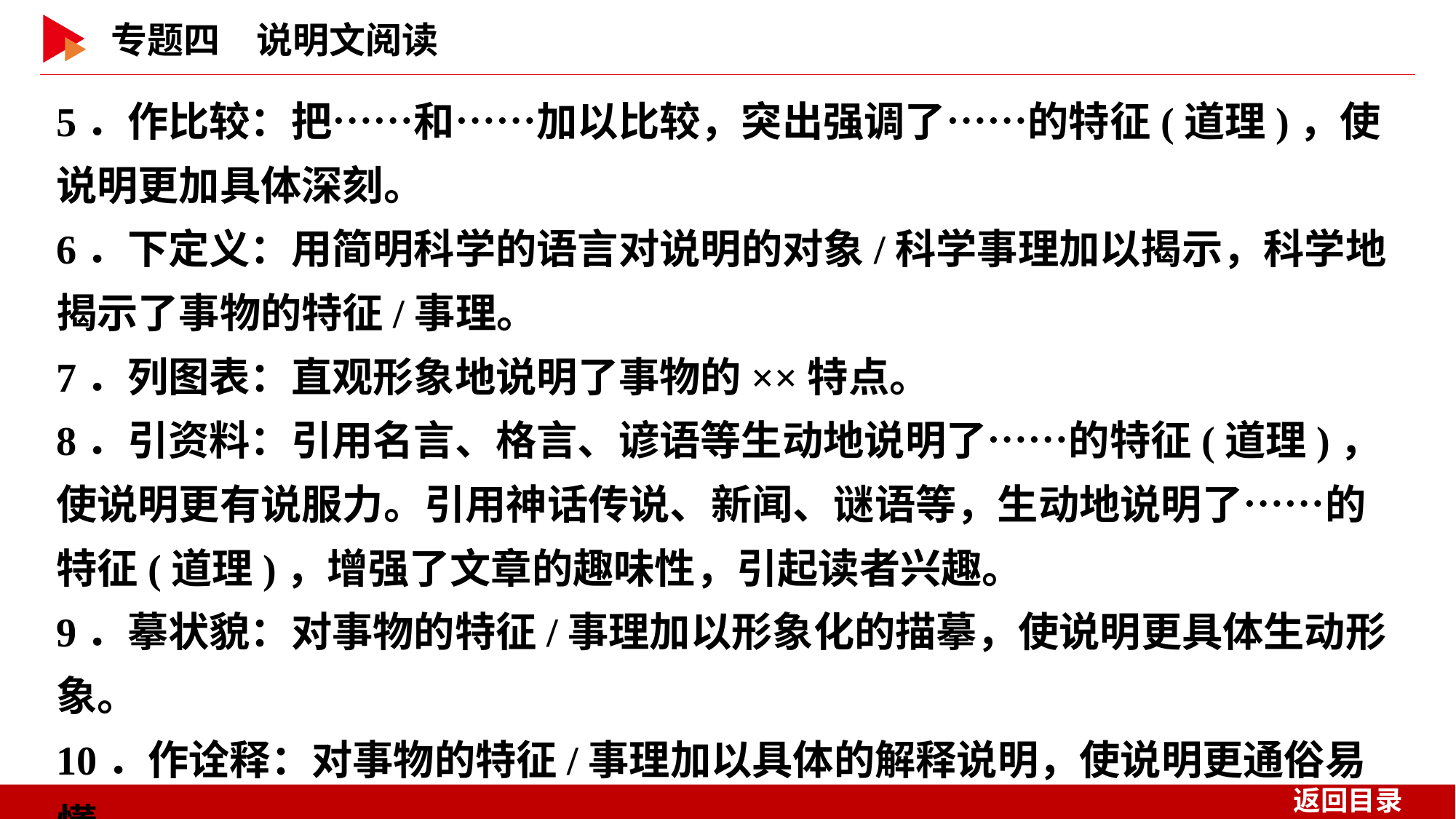

5．作比较：把……和……加以比较，突出强调了……的特征(道理)，使说明更加具体深刻。
6．下定义：用简明科学的语言对说明的对象/科学事理加以揭示，科学地揭示了事物的特征/事理。
7．列图表：直观形象地说明了事物的××特点。
8．引资料：引用名言、格言、谚语等生动地说明了……的特征(道理)，使说明更有说服力。引用神话传说、新闻、谜语等，生动地说明了……的特征(道理)，增强了文章的趣味性，引起读者兴趣。
9．摹状貌：对事物的特征/事理加以形象化的描摹，使说明更具体生动形象。
10．作诠释：对事物的特征/事理加以具体的解释说明，使说明更通俗易懂。